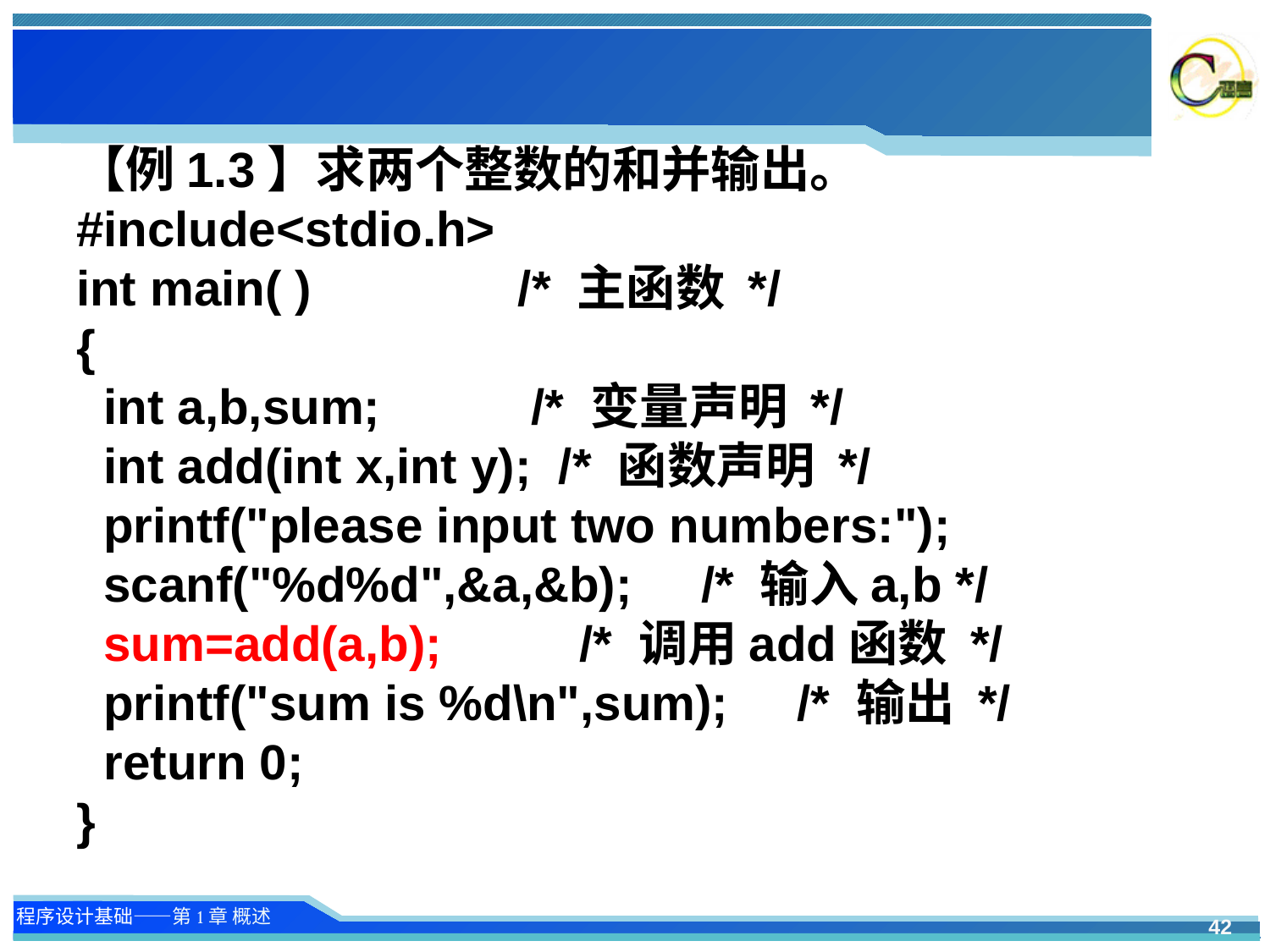

#
【例1.3】求两个整数的和并输出。
#include<stdio.h>
int main( )               /* 主函数 */
{
  int a,b,sum;           /* 变量声明 */
  int add(int x,int y);  /* 函数声明 */
  printf("please input two numbers:");
  scanf("%d%d",&a,&b);     /* 输入a,b */
  sum=add(a,b);          /* 调用add函数 */
  printf("sum is %d\n",sum);     /* 输出 */
  return 0;
}

42